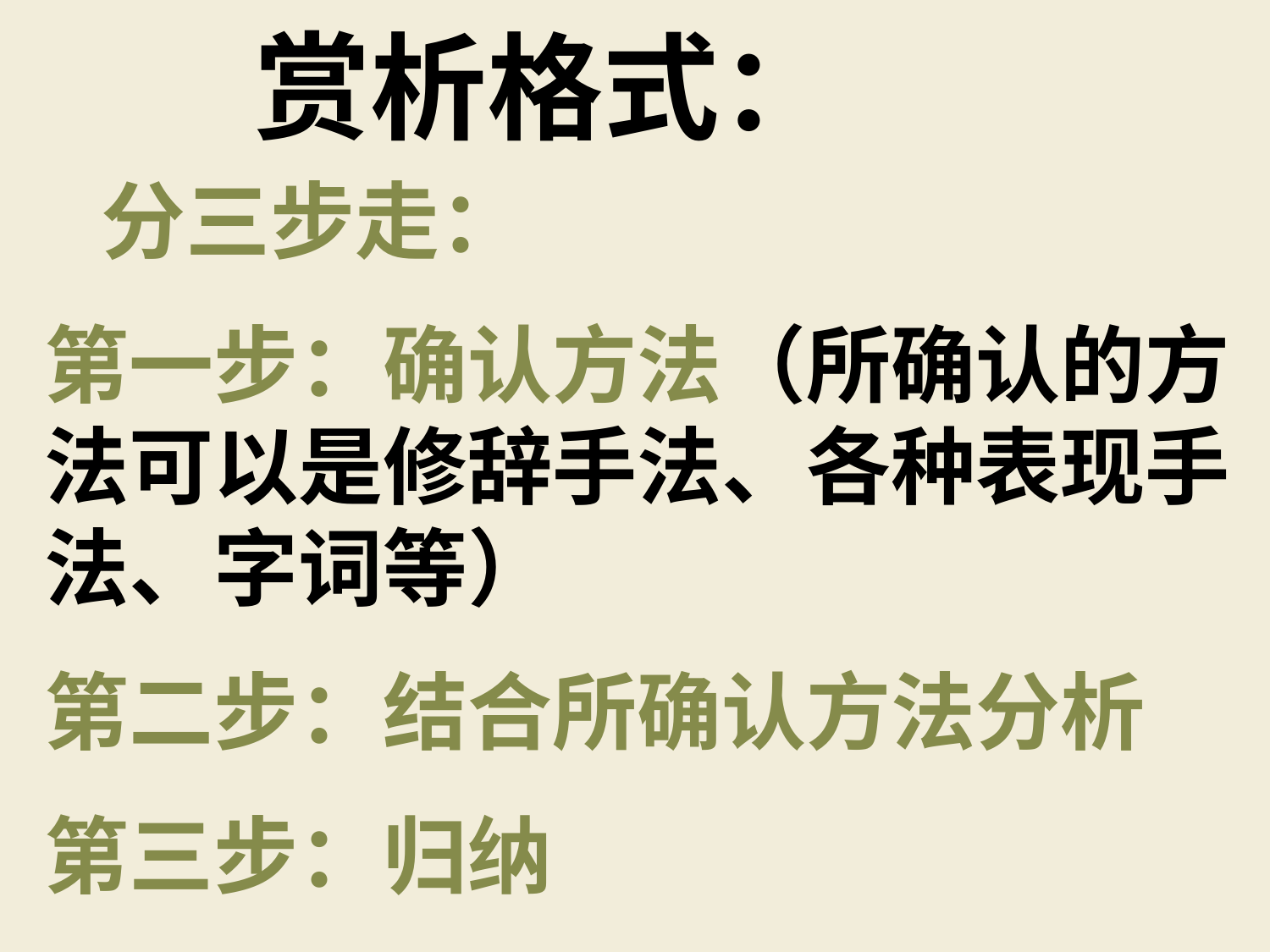

赏析格式：
    分三步走：
第一步：确认方法（所确认的方法可以是修辞手法、各种表现手法、字词等）
第二步：结合所确认方法分析
第三步：归纳